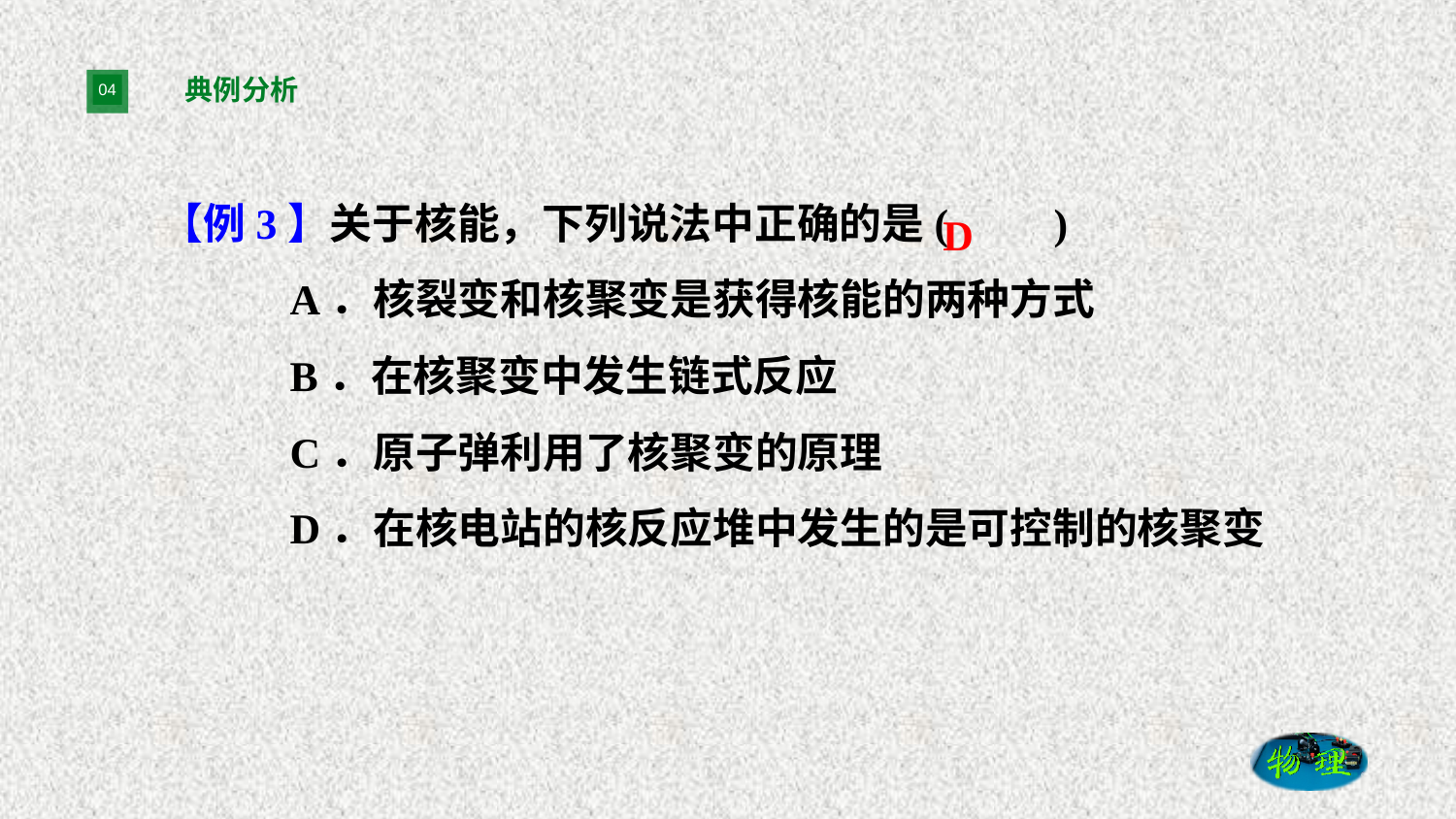

# 典例分析
【例3】关于核能，下列说法中正确的是(　　)
A．核裂变和核聚变是获得核能的两种方式
B．在核聚变中发生链式反应
C．原子弹利用了核聚变的原理
D．在核电站的核反应堆中发生的是可控制的核聚变
D